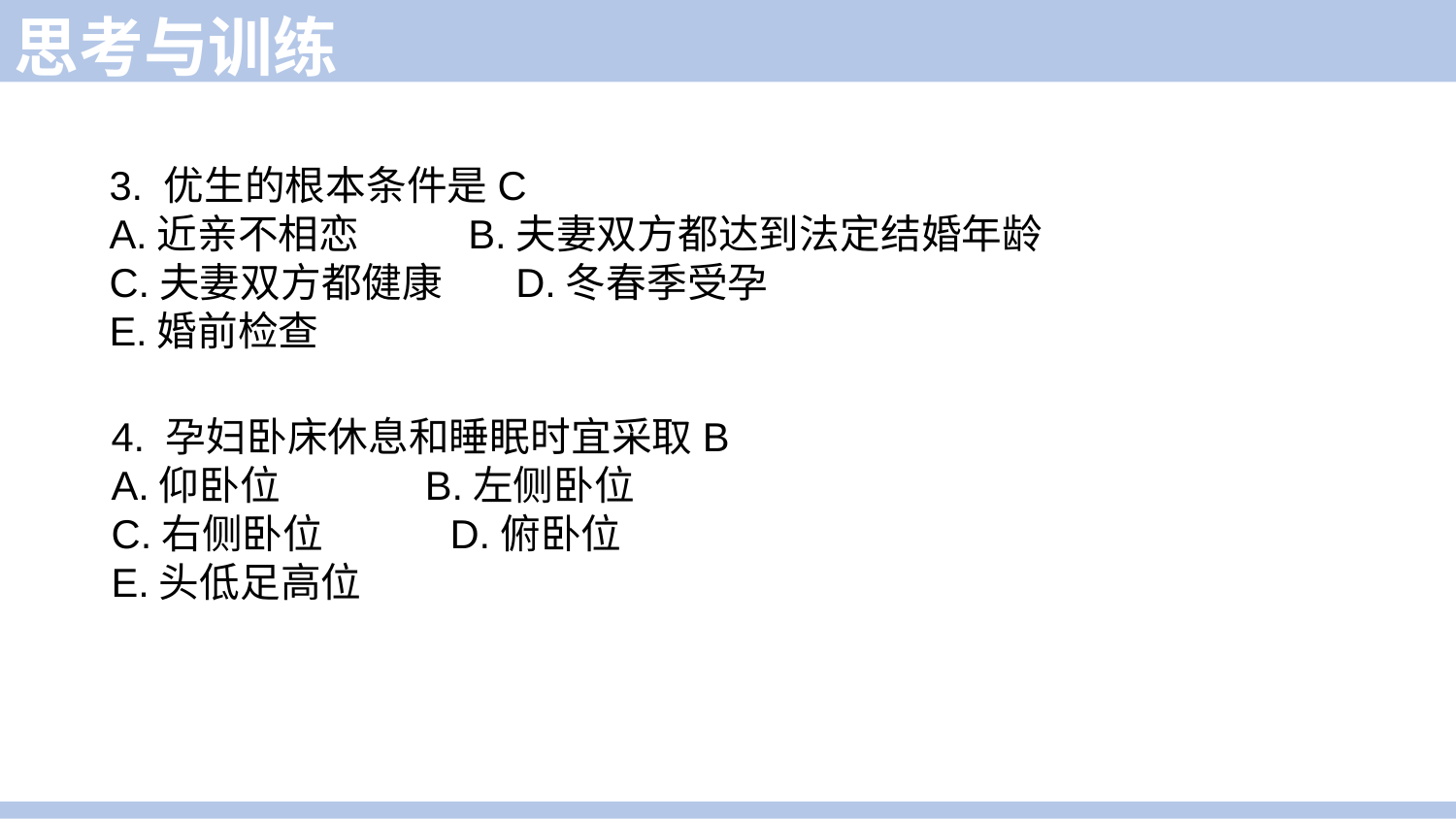

思考与训练
3. 优生的根本条件是C
A.近亲不相恋           B.夫妻双方都达到法定结婚年龄
C.夫妻双方都健康       D.冬春季受孕
E.婚前检查
4. 孕妇卧床休息和睡眠时宜采取B
A.仰卧位               B.左侧卧位
C.右侧卧位             D.俯卧位
E.头低足高位